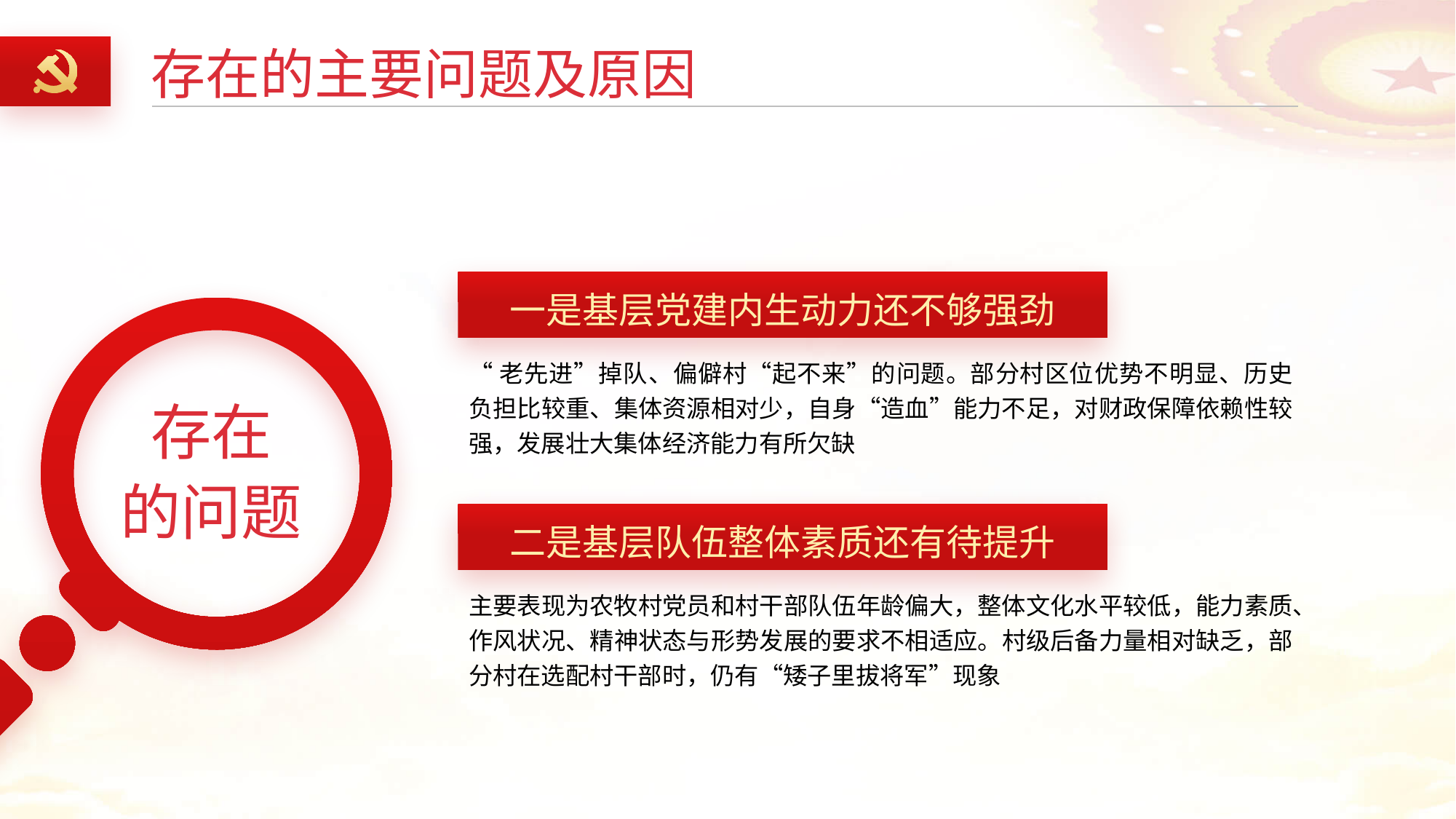

存在的主要问题及原因

一是基层党建内生动力还不够强劲

“老先进”掉队、偏僻村“起不来”的问题。部分村区位优势不明显、历史负担比较重、集体资源相对少，自身“造血”能力不足，对财政保障依赖性较强，发展壮大集体经济能力有所欠缺
存在
的问题
二是基层队伍整体素质还有待提升
主要表现为农牧村党员和村干部队伍年龄偏大，整体文化水平较低，能力素质、作风状况、精神状态与形势发展的要求不相适应。村级后备力量相对缺乏，部分村在选配村干部时，仍有“矮子里拔将军”现象